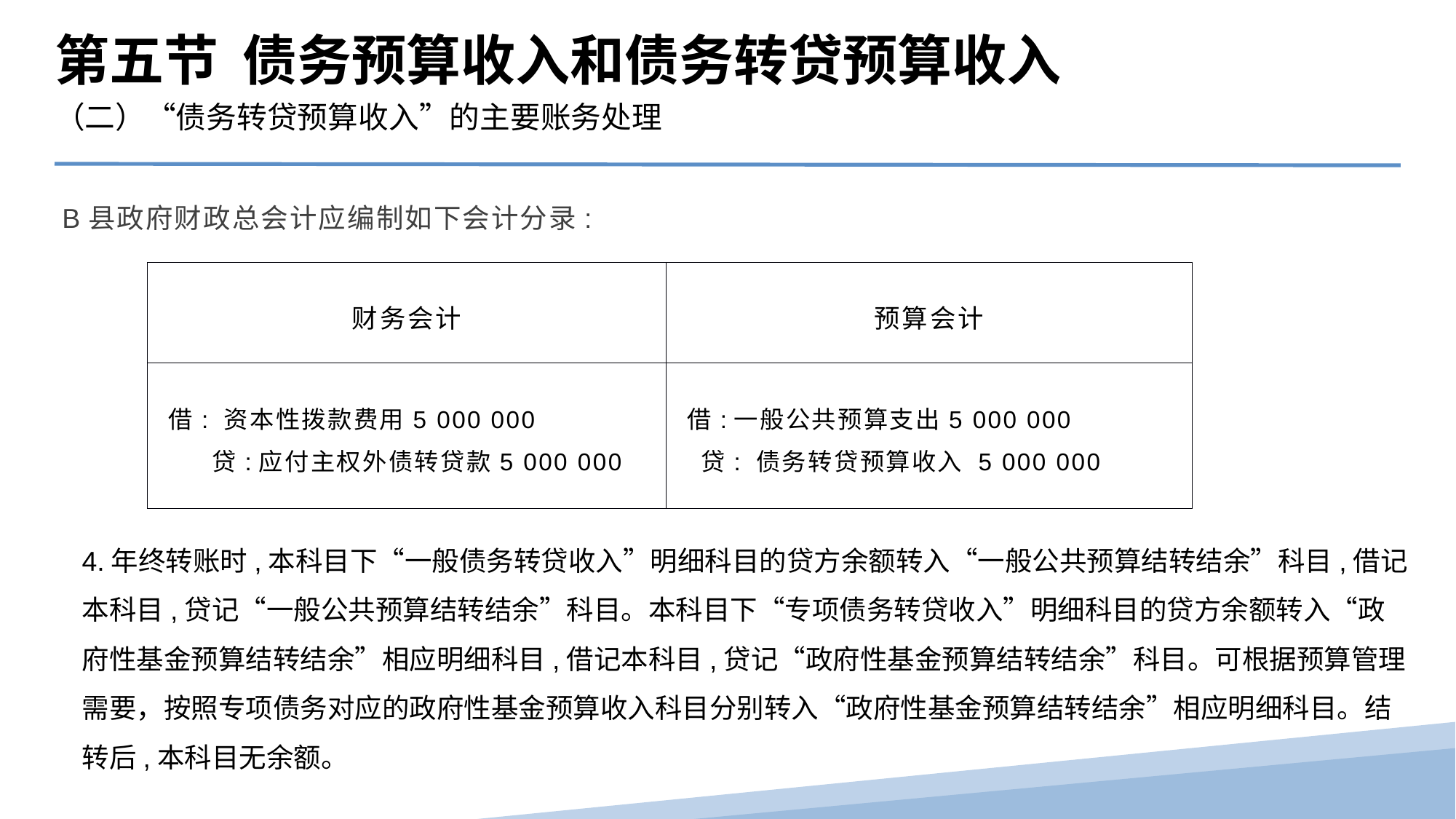

第五节  债务预算收入和债务转贷预算收入
（二）“债务转贷预算收入”的主要账务处理
B县政府财政总会计应编制如下会计分录:

| 财务会计 | 预算会计 |
| --- | --- |
| 借: 资本性拨款费用5 000 000 贷:应付主权外债转贷款5 000 000 | 借:一般公共预算支出5 000 000 贷: 债务转贷预算收入 5 000 000 |
4.年终转账时,本科目下“一般债务转贷收入”明细科目的贷方余额转入“一般公共预算结转结余”科目,借记本科目,贷记“一般公共预算结转结余”科目。本科目下“专项债务转贷收入”明细科目的贷方余额转入“政府性基金预算结转结余”相应明细科目,借记本科目,贷记“政府性基金预算结转结余”科目。可根据预算管理需要，按照专项债务对应的政府性基金预算收入科目分别转入“政府性基金预算结转结余”相应明细科目。结转后,本科目无余额。